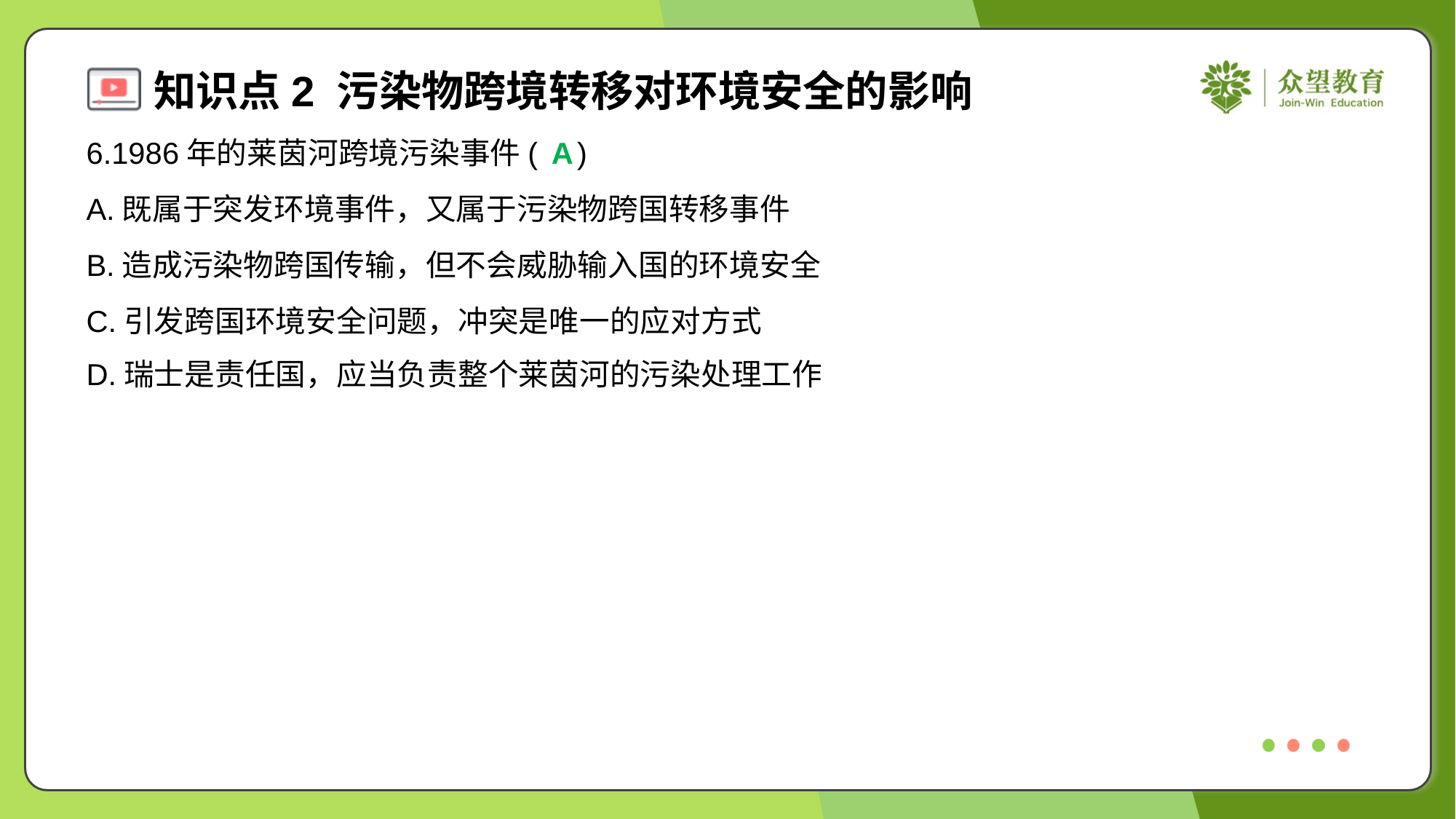

6.1986年的莱茵河跨境污染事件(     )
A
A.既属于突发环境事件，又属于污染物跨国转移事件
B.造成污染物跨国传输，但不会威胁输入国的环境安全
C.引发跨国环境安全问题，冲突是唯一的应对方式
D.瑞士是责任国，应当负责整个莱茵河的污染处理工作